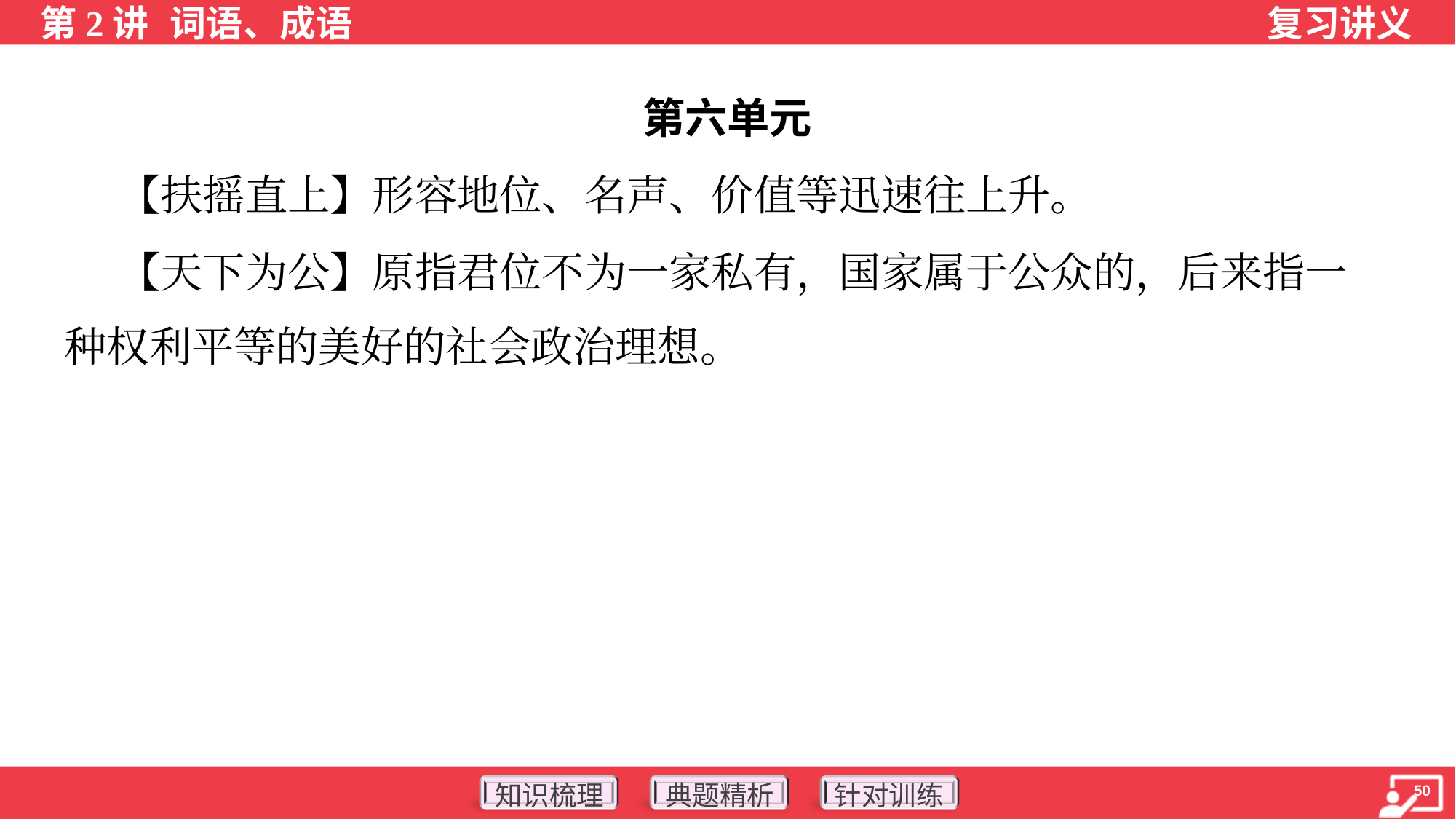

第六单元
    【扶摇直上】形容地位、名声、价值等迅速往上升。
    【天下为公】原指君位不为一家私有，国家属于公众的，后来指一
种权利平等的美好的社会政治理想。